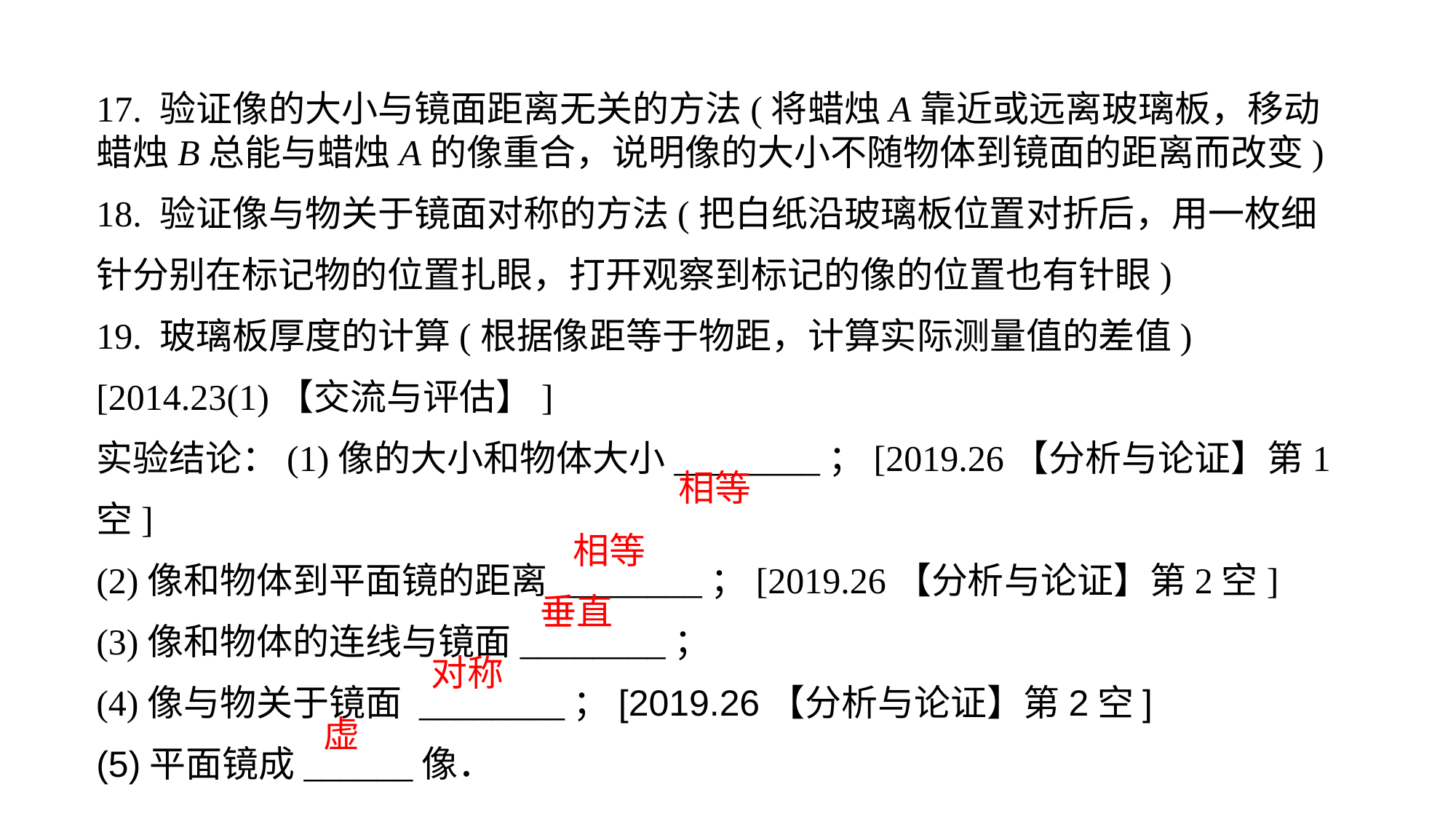

17. 验证像的大小与镜面距离无关的方法(将蜡烛A靠近或远离玻璃板，移动蜡烛B总能与蜡烛A的像重合，说明像的大小不随物体到镜面的距离而改变)18. 验证像与物关于镜面对称的方法(把白纸沿玻璃板位置对折后，用一枚细针分别在标记物的位置扎眼，打开观察到标记的像的位置也有针眼)
19. 玻璃板厚度的计算(根据像距等于物距，计算实际测量值的差值)[2014.23(1)【交流与评估】]实验结论：(1)像的大小和物体大小________；[2019.26【分析与论证】第1空](2)像和物体到平面镜的距离________；[2019.26【分析与论证】第2空](3)像和物体的连线与镜面________；(4)像与物关于镜面 ________；[2019.26【分析与论证】第2空](5)平面镜成______像．
相等
相等
垂直
对称
虚